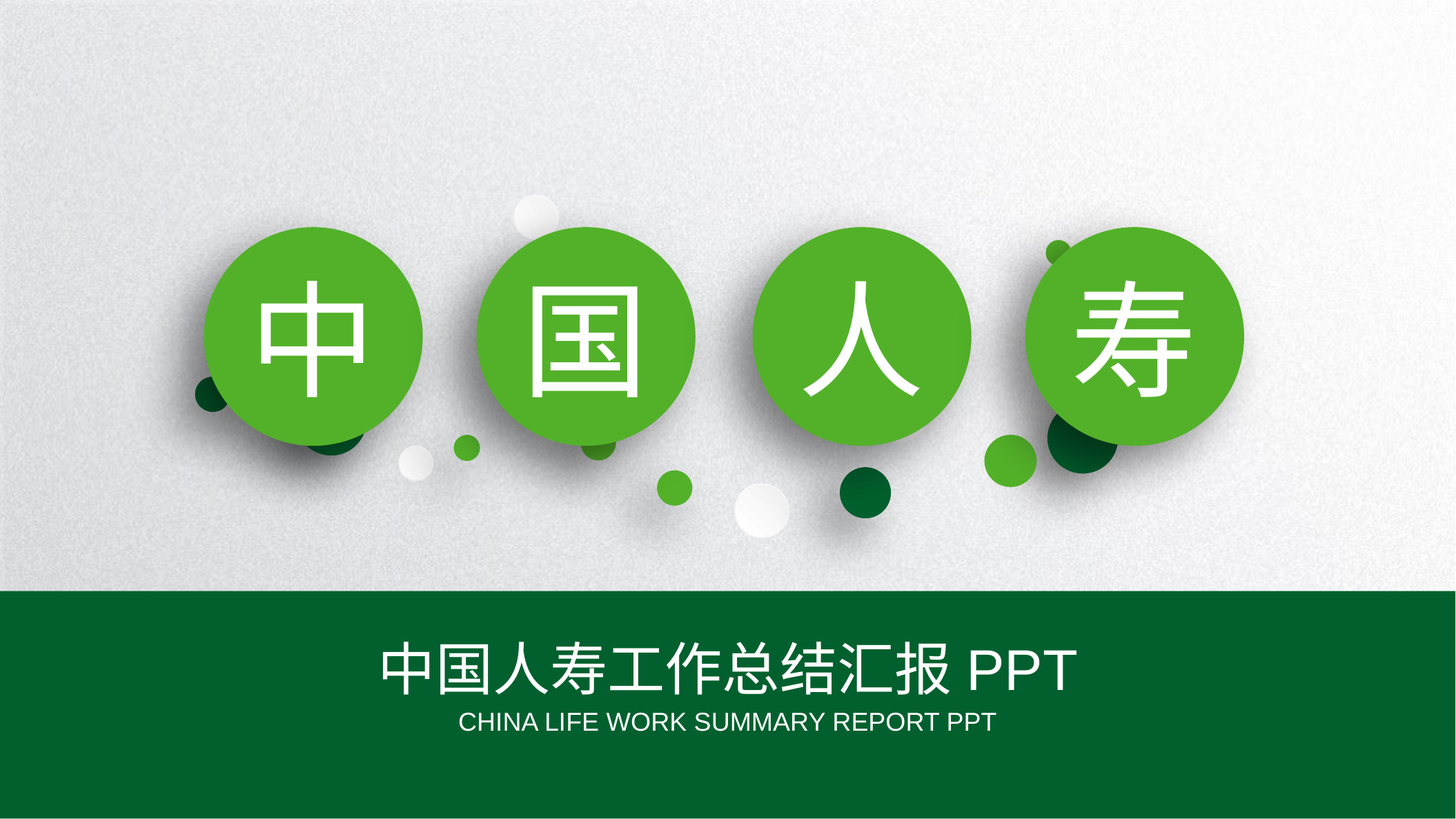

中

国

人

寿

中国人寿工作总结汇报PPT
CHINA LIFE WORK SUMMARY REPORT PPT